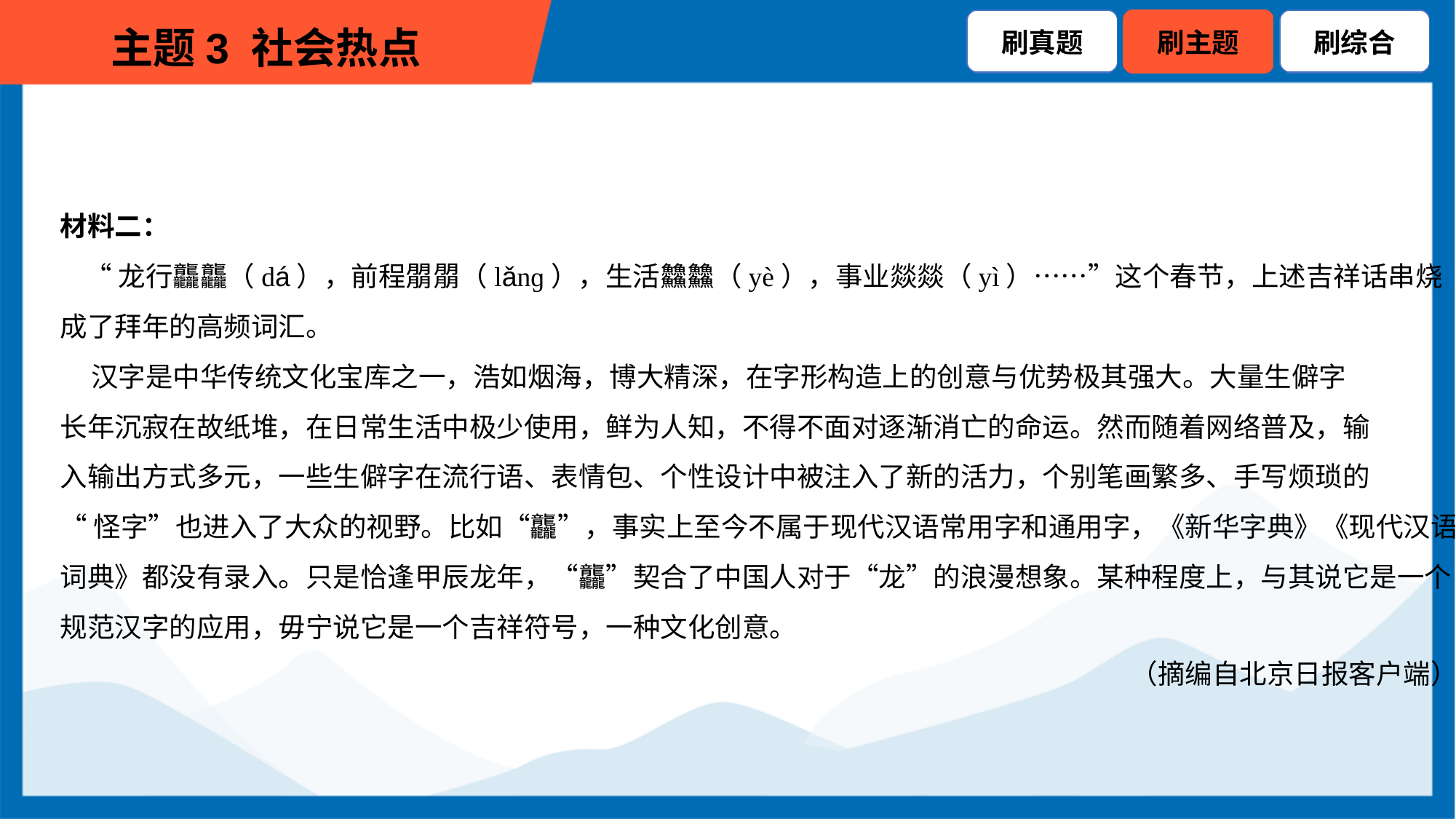

材料二：
    “龙行龘龘（dá），前程朤朤（lǎnɡ），生活䲜䲜（yè），事业燚燚（yì）……”这个春节，上述吉祥话串烧
成了拜年的高频词汇。
    汉字是中华传统文化宝库之一，浩如烟海，博大精深，在字形构造上的创意与优势极其强大。大量生僻字
长年沉寂在故纸堆，在日常生活中极少使用，鲜为人知，不得不面对逐渐消亡的命运。然而随着网络普及，输
入输出方式多元，一些生僻字在流行语、表情包、个性设计中被注入了新的活力，个别笔画繁多、手写烦琐的
“怪字”也进入了大众的视野。比如“龘”，事实上至今不属于现代汉语常用字和通用字，《新华字典》《现代汉语
词典》都没有录入。只是恰逢甲辰龙年，“龘”契合了中国人对于“龙”的浪漫想象。某种程度上，与其说它是一个
规范汉字的应用，毋宁说它是一个吉祥符号，一种文化创意。
（摘编自北京日报客户端）